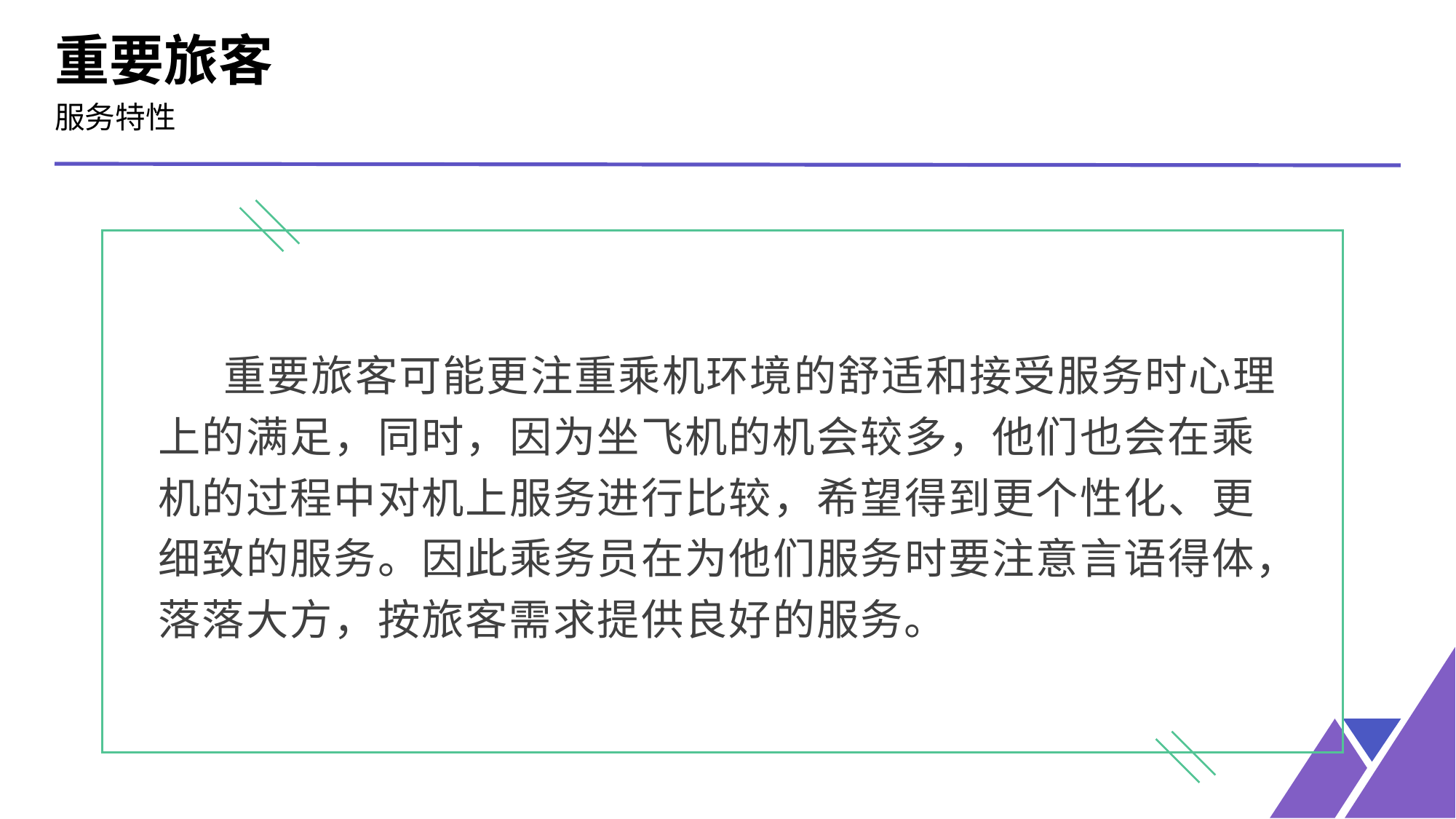

重要旅客
服务特性

     重要旅客可能更注重乘机环境的舒适和接受服务时心理上的满足，同时，因为坐飞机的机会较多，他们也会在乘机的过程中对机上服务进行比较，希望得到更个性化、更细致的服务。因此乘务员在为他们服务时要注意言语得体，落落大方，按旅客需求提供良好的服务。